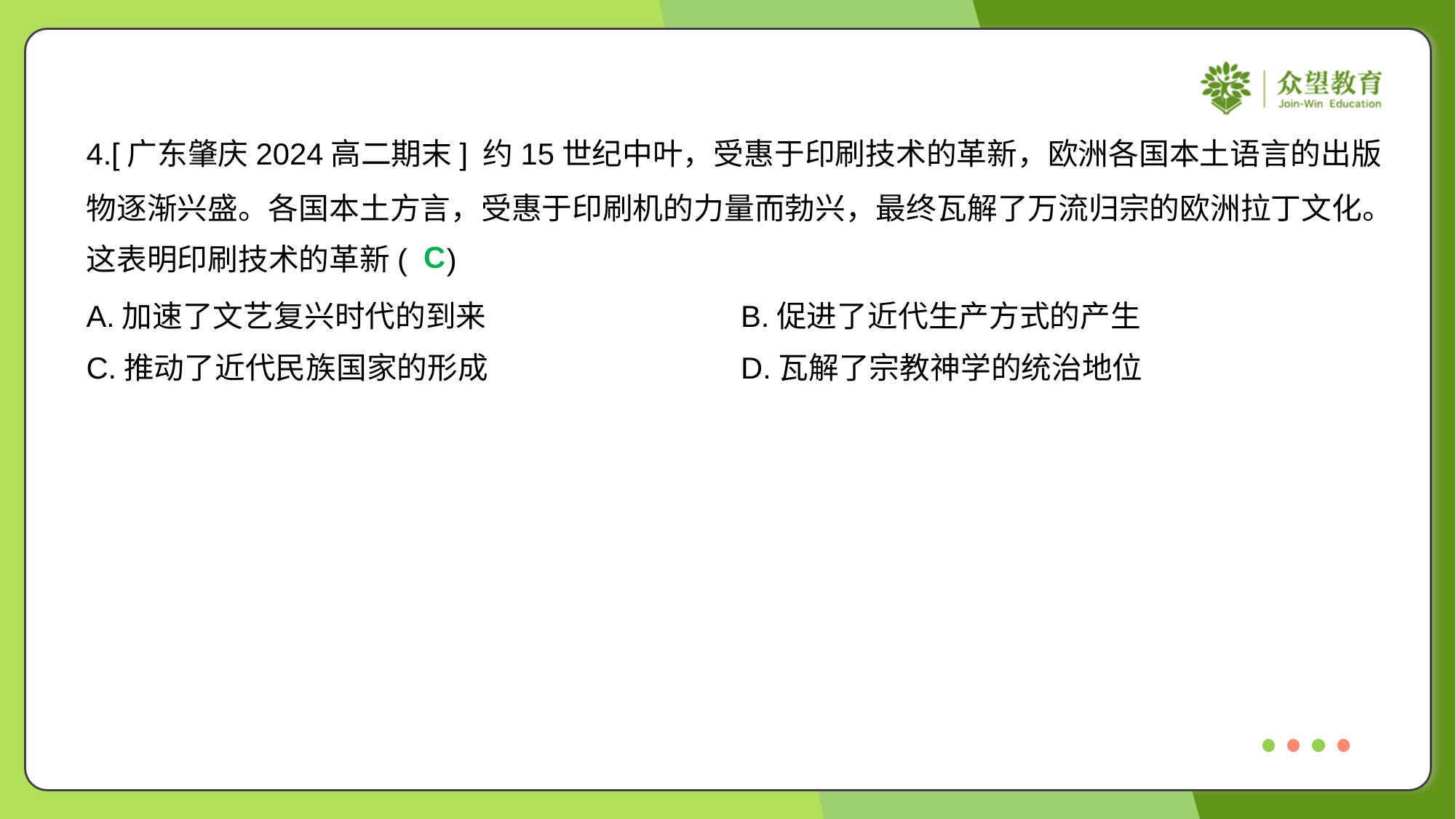

4.[广东肇庆2024高二期末] 约15世纪中叶，受惠于印刷技术的革新，欧洲各国本土语言的出版
物逐渐兴盛。各国本土方言，受惠于印刷机的力量而勃兴，最终瓦解了万流归宗的欧洲拉丁文化。
这表明印刷技术的革新(     )
C
A.加速了文艺复兴时代的到来	B.促进了近代生产方式的产生
C.推动了近代民族国家的形成	D.瓦解了宗教神学的统治地位